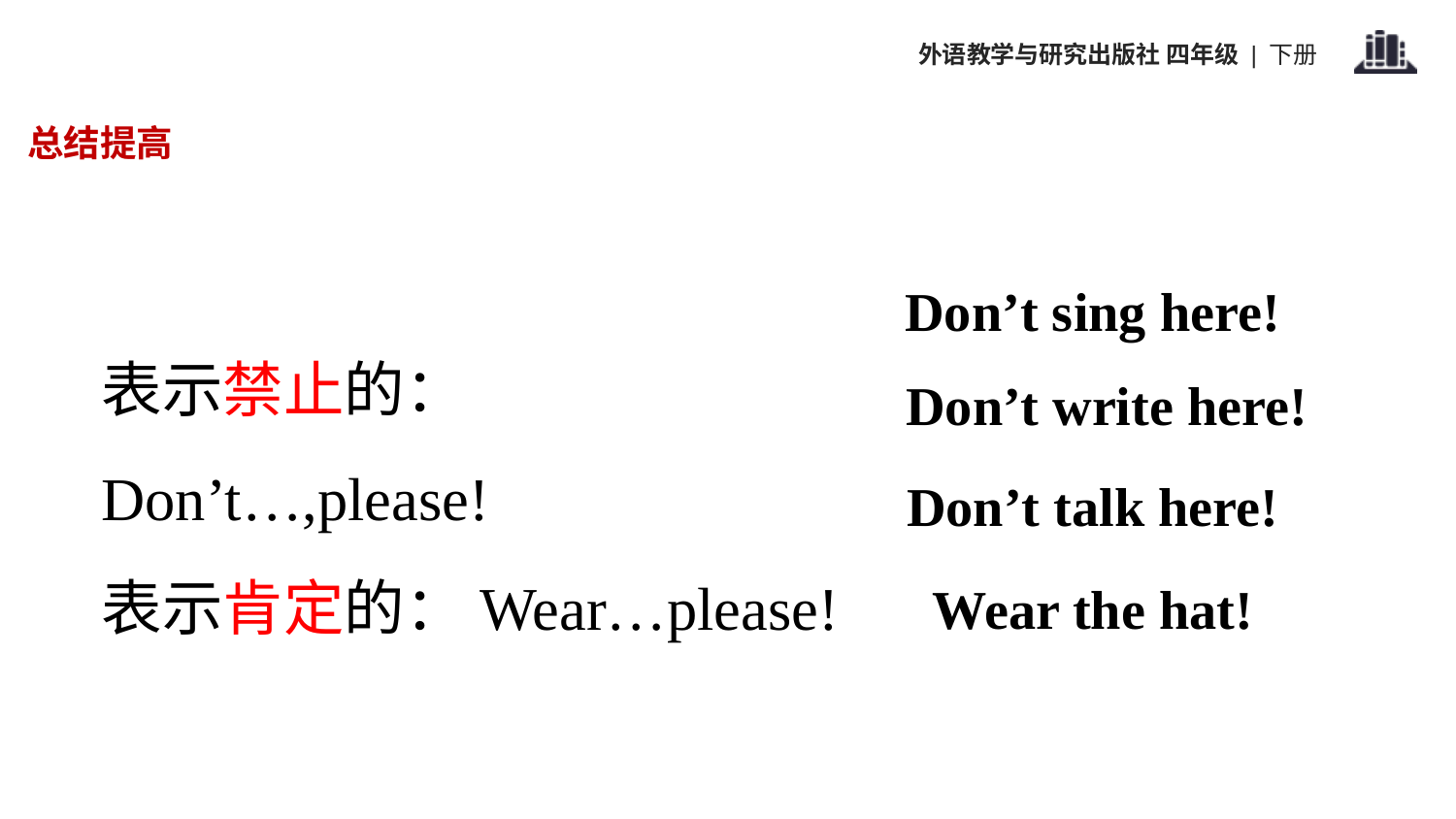

总结提高
Don’t sing here!
表示禁止的：Don’t…,please!
表示肯定的：Wear…please!
Don’t write here!
Don’t talk here!
Wear the hat!